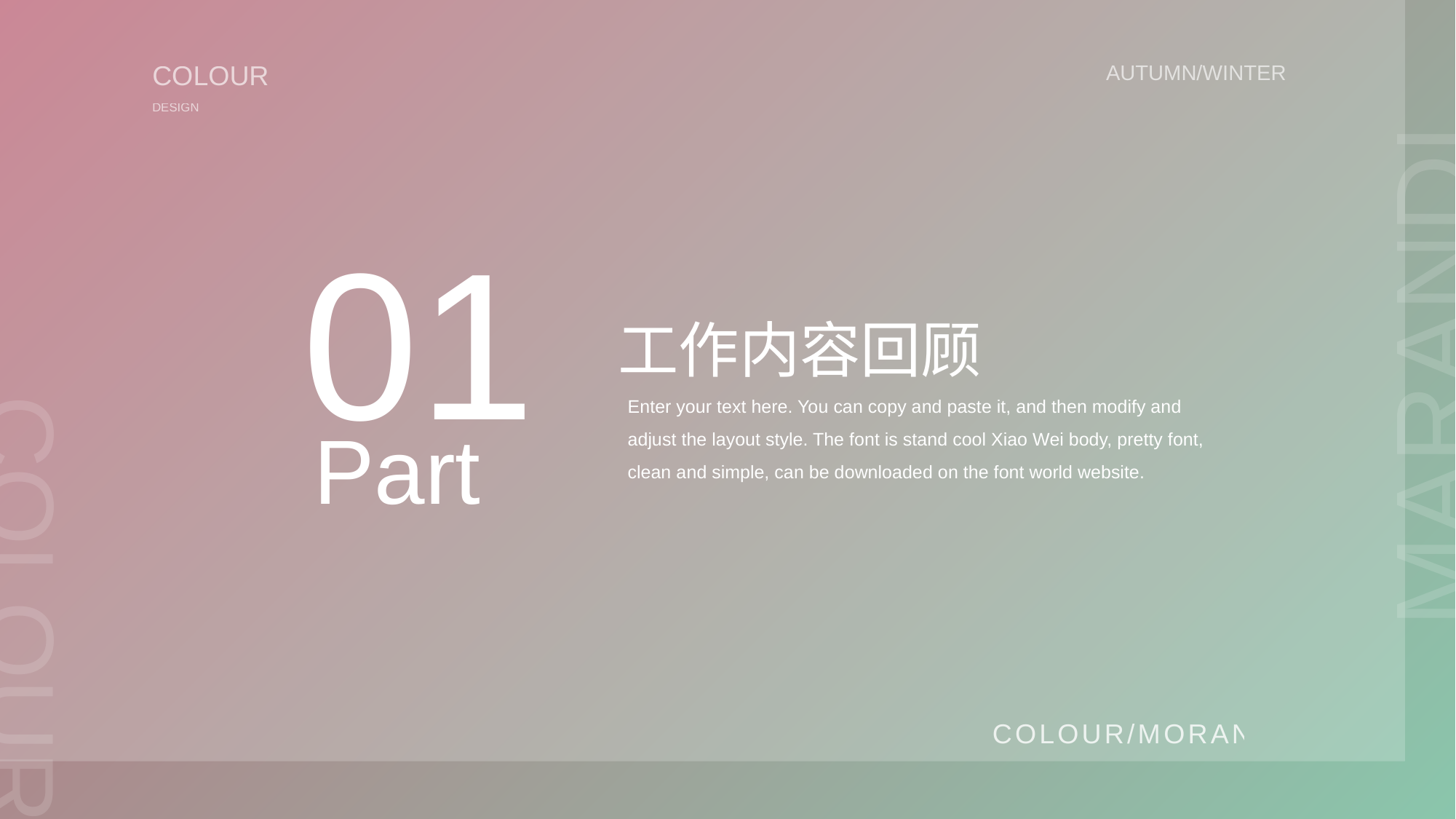

COLOUR
AUTUMN/WINTER
DESIGN
01
MARANDI
工作内容回顾
Enter your text here. You can copy and paste it, and then modify and adjust the layout style. The font is stand cool Xiao Wei body, pretty font, clean and simple, can be downloaded on the font world website.
Part
COLOUR
COLOUR/MORANDI